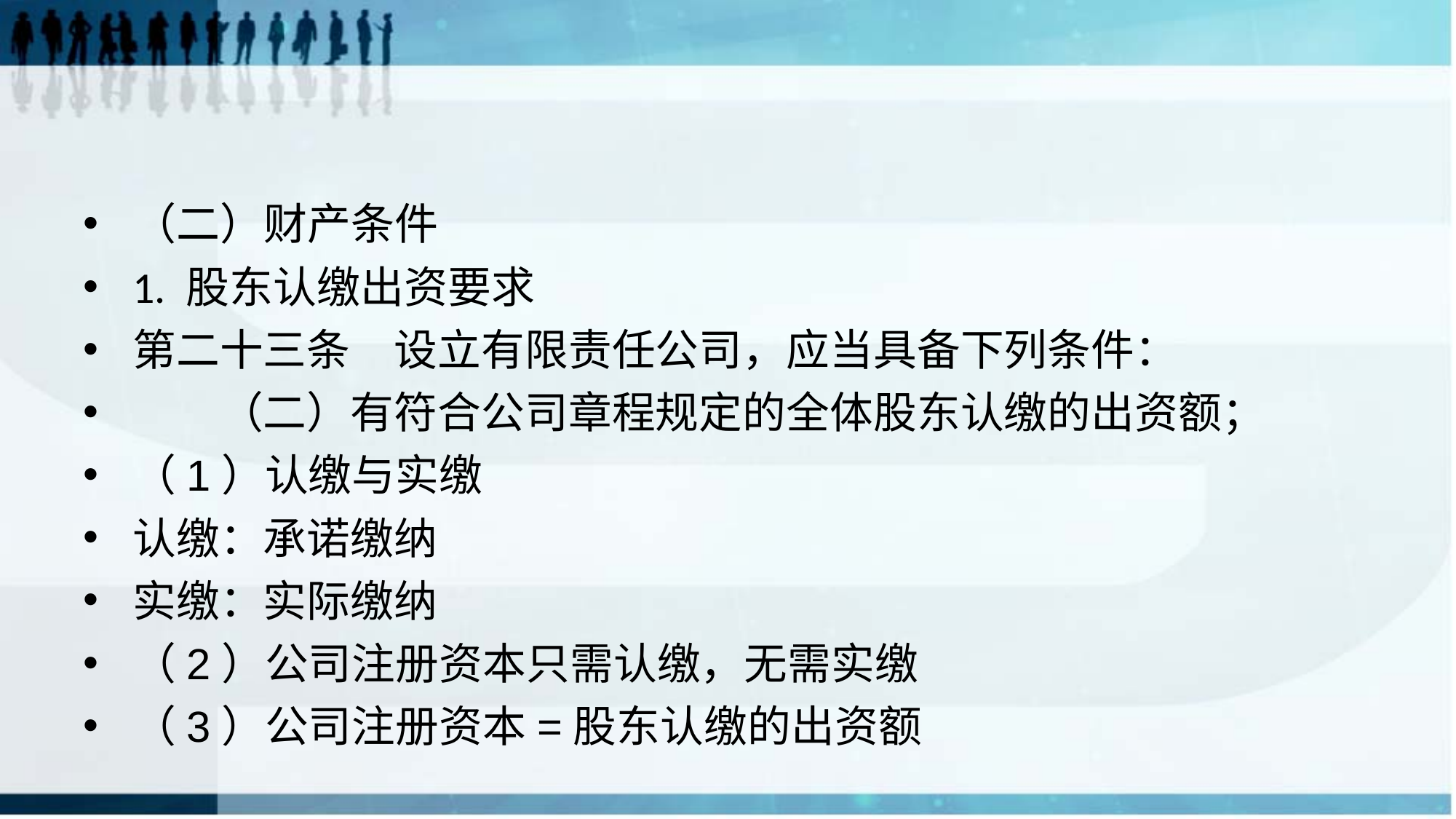

#
（二）财产条件
1. 股东认缴出资要求
第二十三条　设立有限责任公司，应当具备下列条件：
　　（二）有符合公司章程规定的全体股东认缴的出资额；
（1）认缴与实缴
认缴：承诺缴纳
实缴：实际缴纳
（2）公司注册资本只需认缴，无需实缴
（3）公司注册资本=股东认缴的出资额